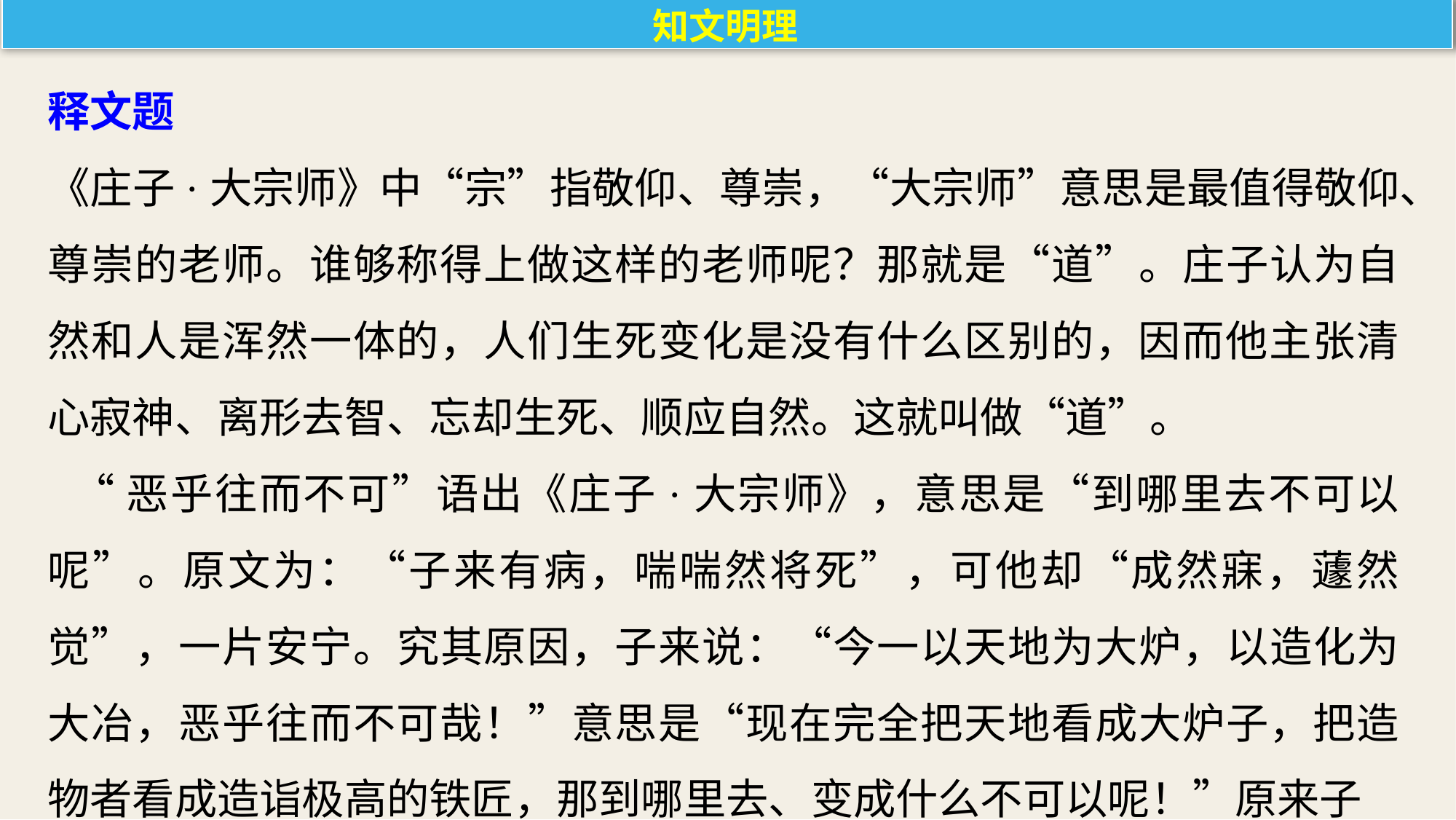

知文明理
释文题
《庄子·大宗师》中“宗”指敬仰、尊崇，“大宗师”意思是最值得敬仰、尊崇的老师。谁够称得上做这样的老师呢？那就是“道”。庄子认为自然和人是浑然一体的，人们生死变化是没有什么区别的，因而他主张清心寂神、离形去智、忘却生死、顺应自然。这就叫做“道”。
  “恶乎往而不可”语出《庄子·大宗师》，意思是“到哪里去不可以呢”。原文为：“子来有病，喘喘然将死”，可他却“成然寐，蘧然觉”，一片安宁。究其原因，子来说：“今一以天地为大炉，以造化为大冶，恶乎往而不可哉！”意思是“现在完全把天地看成大炉子，把造物者看成造诣极高的铁匠，那到哪里去、变成什么不可以呢！”原来子